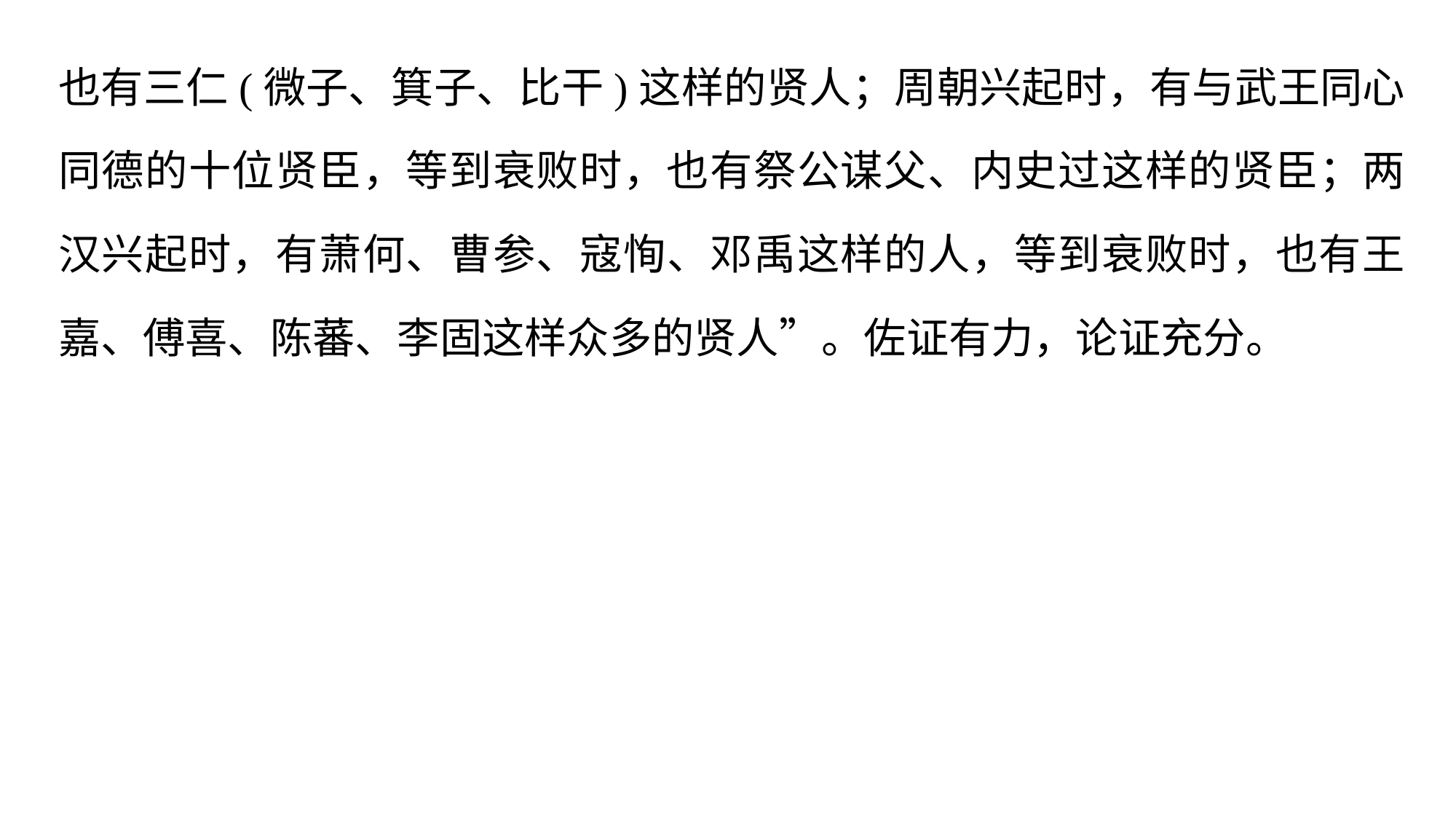

也有三仁(微子、箕子、比干)这样的贤人；周朝兴起时，有与武王同心同德的十位贤臣，等到衰败时，也有祭公谋父、内史过这样的贤臣；两汉兴起时，有萧何、曹参、寇恂、邓禹这样的人，等到衰败时，也有王嘉、傅喜、陈蕃、李固这样众多的贤人”。佐证有力，论证充分。